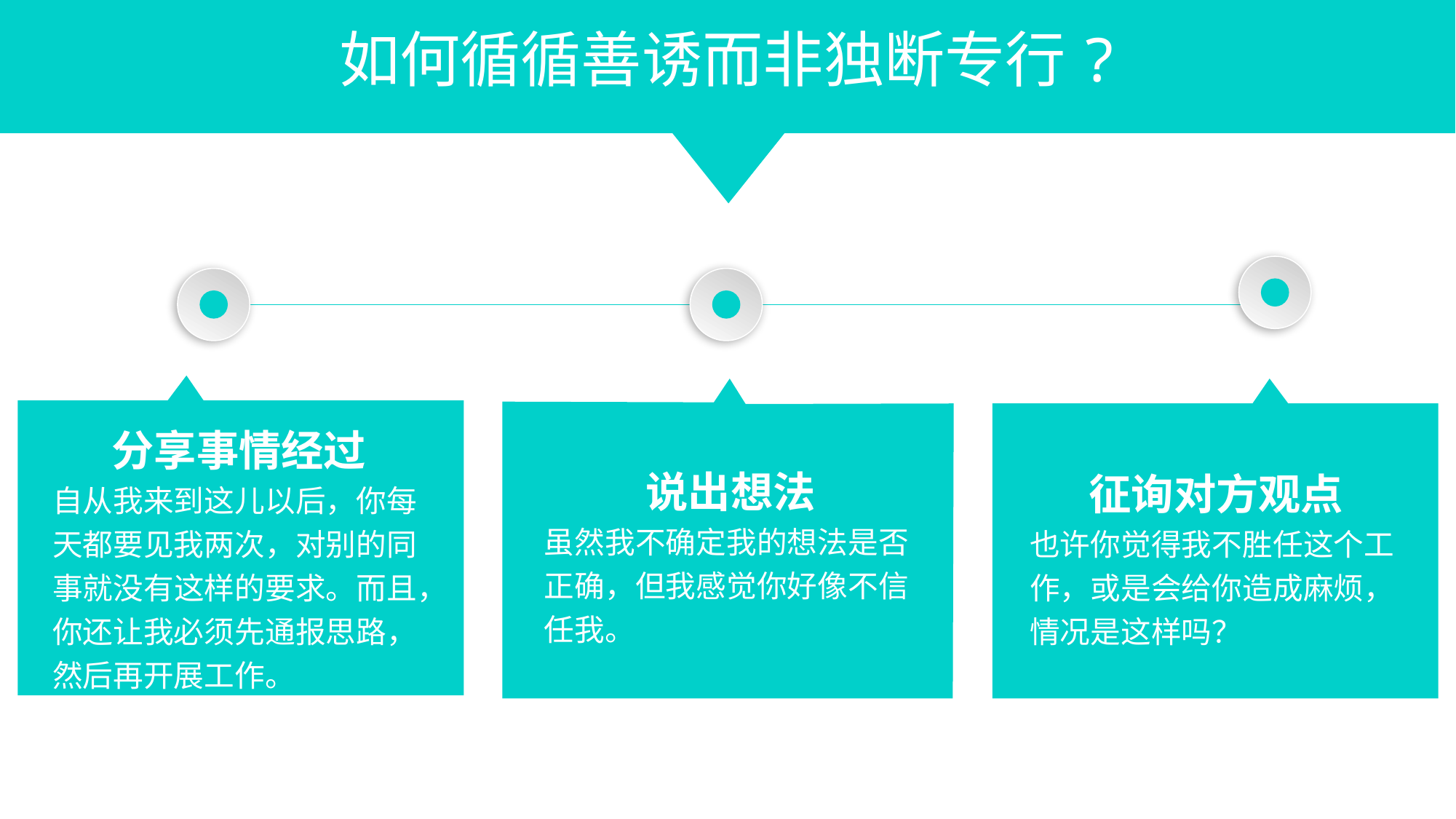

如何循循善诱而非独断专行?

分享事情经过
自从我来到这儿以后，你每天都要见我两次，对别的同事就没有这样的要求。而且，你还让我必须先通报思路，然后再开展工作。

说出想法
虽然我不确定我的想法是否正确，但我感觉你好像不信任我。

征询对方观点
也许你觉得我不胜任这个工作，或是会给你造成麻烦，情况是这样吗？